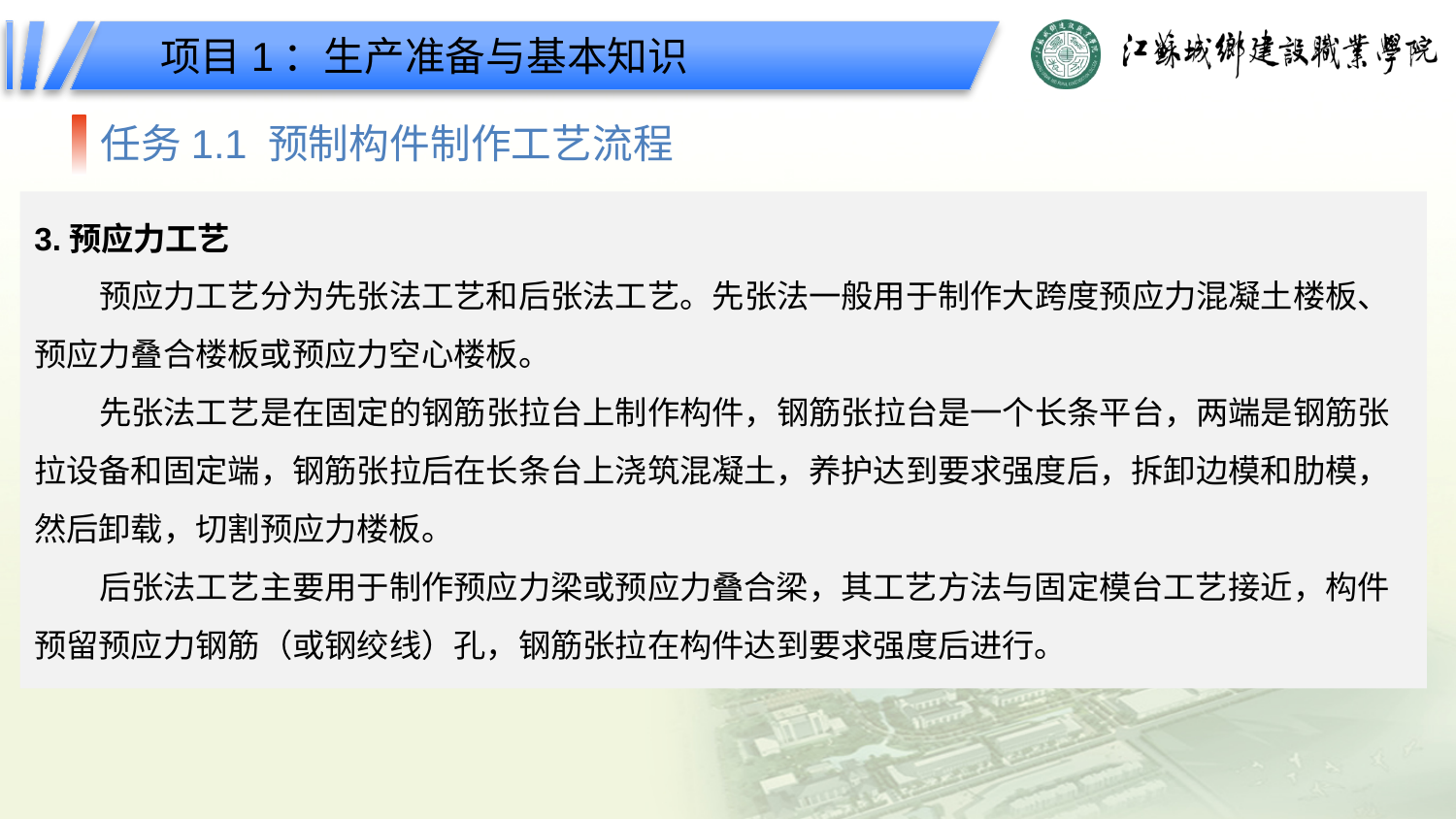

项目1：生产准备与基本知识
任务1.1 预制构件制作工艺流程

3.预应力工艺
预应力工艺分为先张法工艺和后张法工艺。先张法一般用于制作大跨度预应力混凝土楼板、预应力叠合楼板或预应力空心楼板。
先张法工艺是在固定的钢筋张拉台上制作构件，钢筋张拉台是一个长条平台，两端是钢筋张拉设备和固定端，钢筋张拉后在长条台上浇筑混凝土，养护达到要求强度后，拆卸边模和肋模，然后卸载，切割预应力楼板。
后张法工艺主要用于制作预应力梁或预应力叠合梁，其工艺方法与固定模台工艺接近，构件预留预应力钢筋（或钢绞线）孔，钢筋张拉在构件达到要求强度后进行。